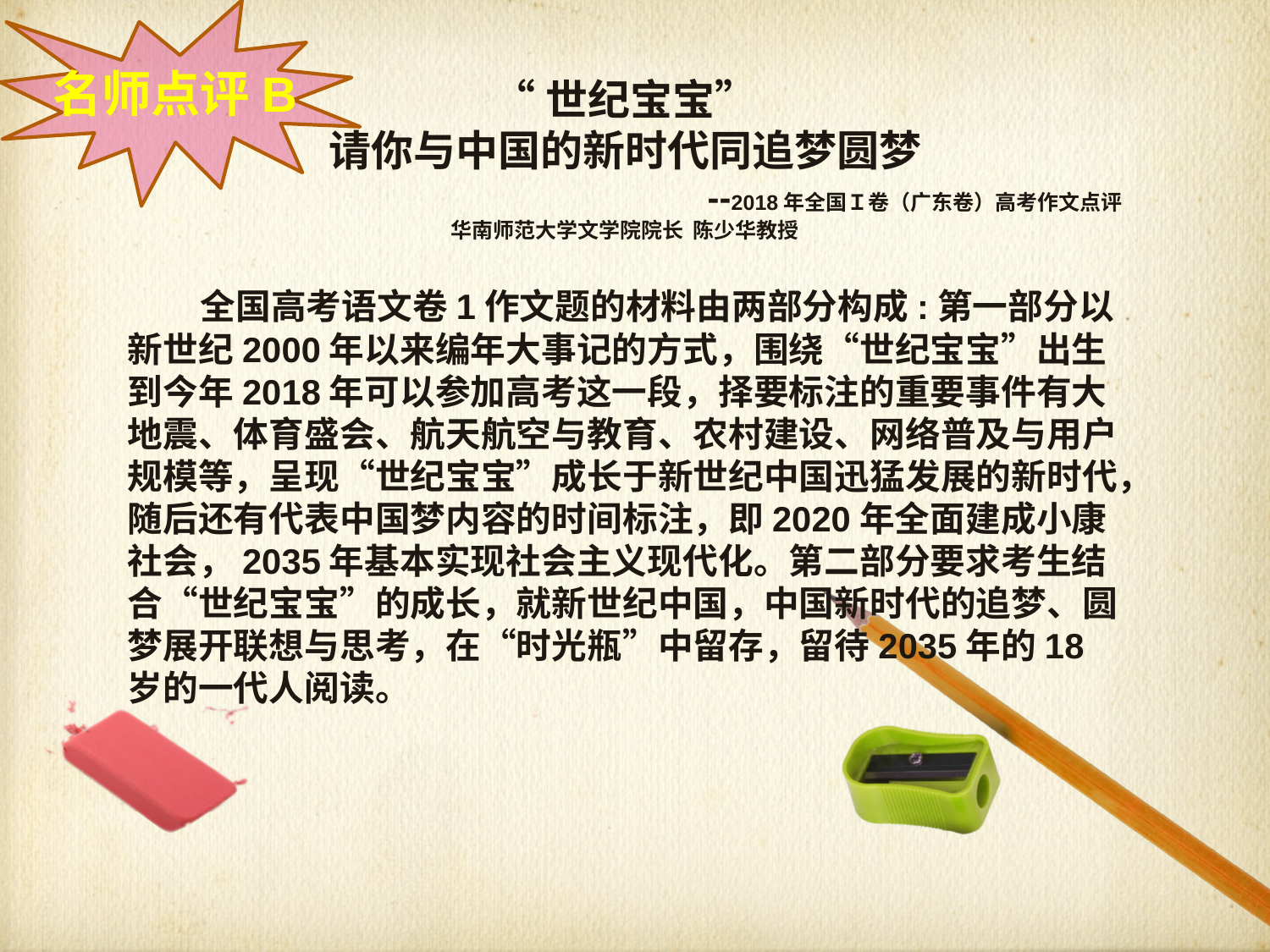

名师点评B
“世纪宝宝”
请你与中国的新时代同追梦圆梦
--2018年全国Ｉ卷（广东卷）高考作文点评
华南师范大学文学院院长  陈少华教授

        全国高考语文卷1作文题的材料由两部分构成:第一部分以新世纪2000年以来编年大事记的方式，围绕“世纪宝宝”出生到今年2018年可以参加高考这一段，择要标注的重要事件有大地震、体育盛会、航天航空与教育、农村建设、网络普及与用户规模等，呈现“世纪宝宝”成长于新世纪中国迅猛发展的新时代，随后还有代表中国梦内容的时间标注，即2020年全面建成小康社会，2035年基本实现社会主义现代化。第二部分要求考生结合“世纪宝宝”的成长，就新世纪中国，中国新时代的追梦、圆梦展开联想与思考，在“时光瓶”中留存，留待2035年的18岁的一代人阅读。